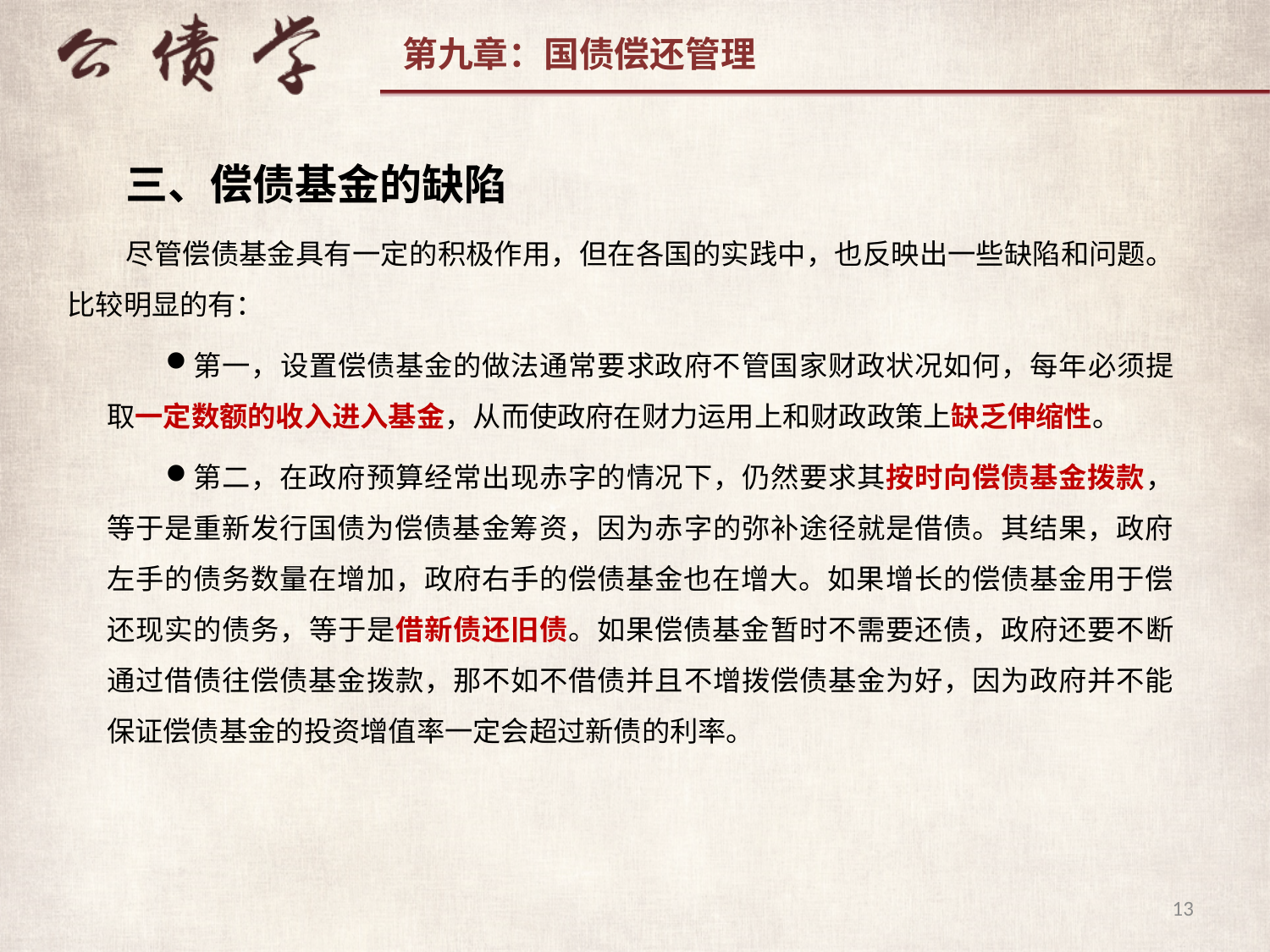

三、偿债基金的缺陷
尽管偿债基金具有一定的积极作用，但在各国的实践中，也反映出一些缺陷和问题。比较明显的有：
第一，设置偿债基金的做法通常要求政府不管国家财政状况如何，每年必须提取一定数额的收入进入基金，从而使政府在财力运用上和财政政策上缺乏伸缩性。
第二，在政府预算经常出现赤字的情况下，仍然要求其按时向偿债基金拨款，等于是重新发行国债为偿债基金筹资，因为赤字的弥补途径就是借债。其结果，政府左手的债务数量在增加，政府右手的偿债基金也在增大。如果增长的偿债基金用于偿还现实的债务，等于是借新债还旧债。如果偿债基金暂时不需要还债，政府还要不断通过借债往偿债基金拨款，那不如不借债并且不增拨偿债基金为好，因为政府并不能保证偿债基金的投资增值率一定会超过新债的利率。
13